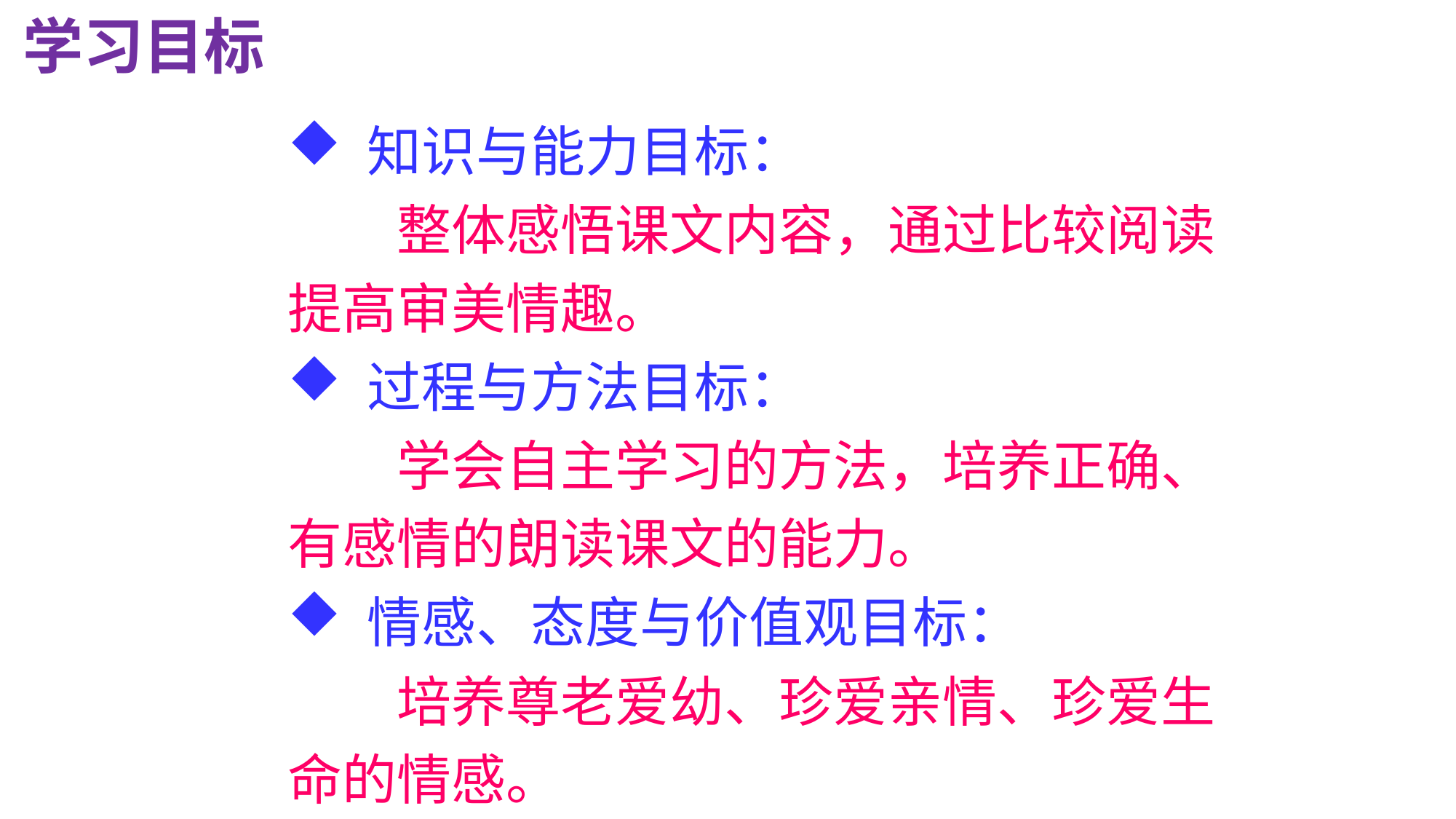

学习目标
 知识与能力目标：
　　整体感悟课文内容，通过比较阅读提高审美情趣。
 过程与方法目标：
　　学会自主学习的方法，培养正确、有感情的朗读课文的能力。
 情感、态度与价值观目标：
　　培养尊老爱幼、珍爱亲情、珍爱生命的情感。